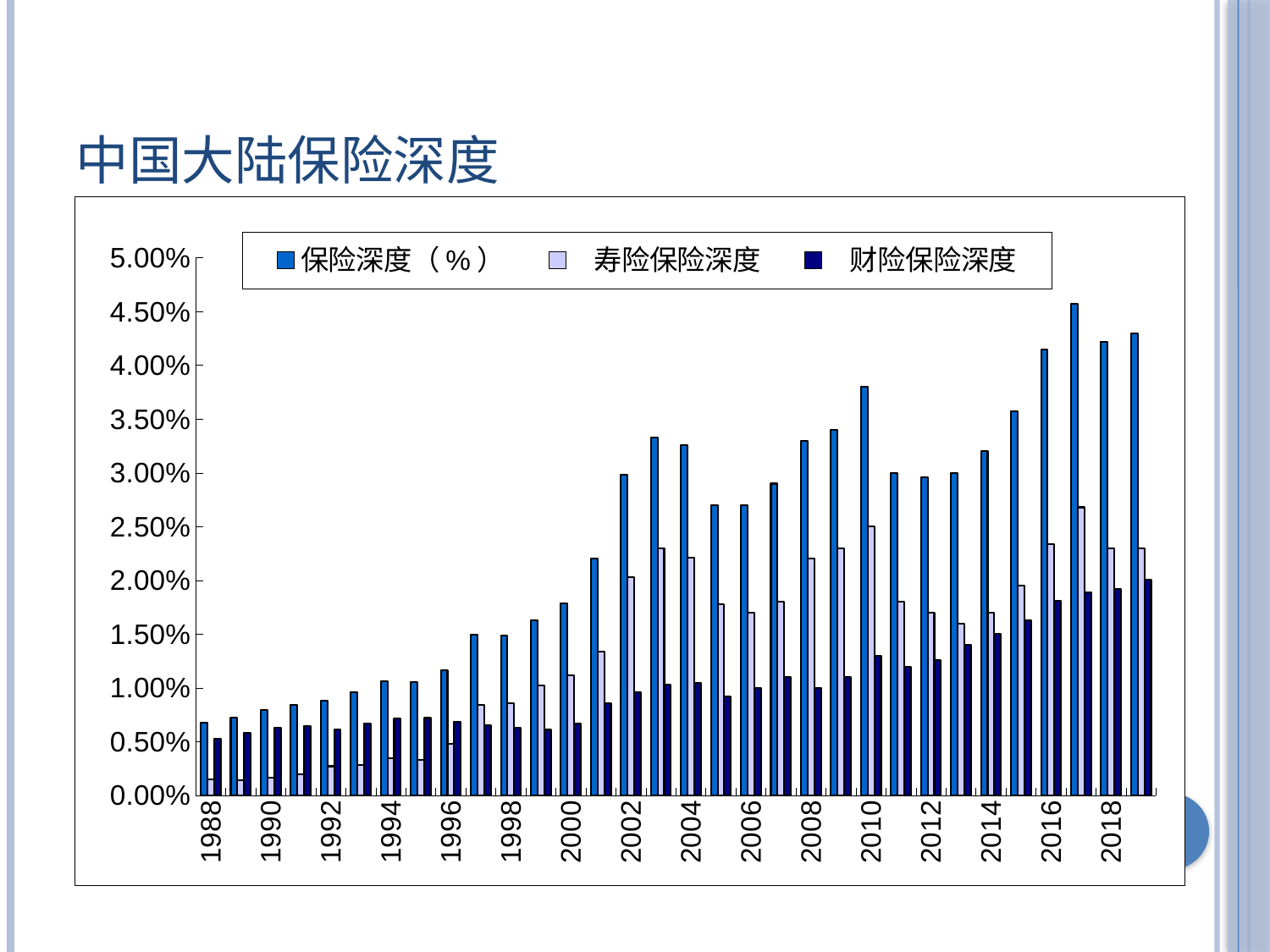

# 中国大陆保险深度

### Chart

| Category | 保险深度（%） |   寿险保险深度 |   财险保险深度 |
|---|---|---|---|
| 1988 | 0.006740929000000004 | 0.0014934550000000007 | 0.005247474 |
| 1989 | 0.007240412000000004 | 0.0014522920000000006 | 0.00578812 |
| 1990 | 0.007957591000000003 | 0.0016723130000000012 | 0.006285278000000005 |
| 1991 | 0.008416629000000007 | 0.001954695000000001 | 0.0064619340000000025 |
| 1992 | 0.008837829 | 0.0027136120000000002 | 0.006124216999999998 |
| 1993 | 0.00957400700000001 | 0.0028526549999999986 | 0.006721352000000004 |
| 1994 | 0.010592523000000001 | 0.0034645440000000026 | 0.007127979 |
| 1995 | 0.010521887000000006 | 0.0033209010000000015 | 0.007200986 |
| 1996 | 0.011662863000000004 | 0.004810931 | 0.006851932 |
| 1997 | 0.014944256 | 0.008433771000000001 | 0.006510484999999997 |
| 1998 | 0.014861791000000001 | 0.008581701 | 0.006280090000000003 |
| 1999 | 0.0163 | 0.0102 | 0.0061 |
| 2000 | 0.0179 | 0.011200000000000009 | 0.006700000000000003 |
| 2001 | 0.022000000000000013 | 0.013400000000000007 | 0.008600000000000005 |
| 2002 | 0.02980000000000001 | 0.0203 | 0.009600000000000003 |
| 2003 | 0.0333 | 0.023 | 0.010300000000000005 |
| 2004 | 0.03260000000000002 | 0.0221 | 0.010500000000000006 |
| 2005 | 0.027000000000000017 | 0.017800000000000003 | 0.009200000000000007 |
| 2006 | 0.027000000000000017 | 0.017 | 0.010000000000000005 |
| 2007 | 0.028999999999999998 | 0.018000000000000013 | 0.011000000000000006 |
| 2008 | 0.033 | 0.022000000000000013 | 0.010000000000000005 |
| 2009 | 0.034 | 0.023 | 0.011000000000000006 |
| 2010 | 0.038 | 0.025 | 0.013000000000000001 |
| 2011 | 0.030000000000000002 | 0.018000000000000013 | 0.012 |
| 2012 | 0.0296 | 0.017 | 0.012600000000000005 |
| 2013 | 0.030000000000000002 | 0.01600000000000001 | 0.014 |
| 2014 | 0.03200000000000002 | 0.017 | 0.014999999999999998 |
| 2015 | 0.03570000000000001 | 0.01950000000000001 | 0.0163 |
| 2016 | 0.0415 | 0.023399999999999997 | 0.018100000000000012 |
| 2017 | 0.0457 | 0.026800000000000015 | 0.01890000000000001 |
| 2018 | 0.0422 | 0.023 | 0.0192 |
| 2019 | 0.043000000000000003 | 0.023 | 0.0201 |